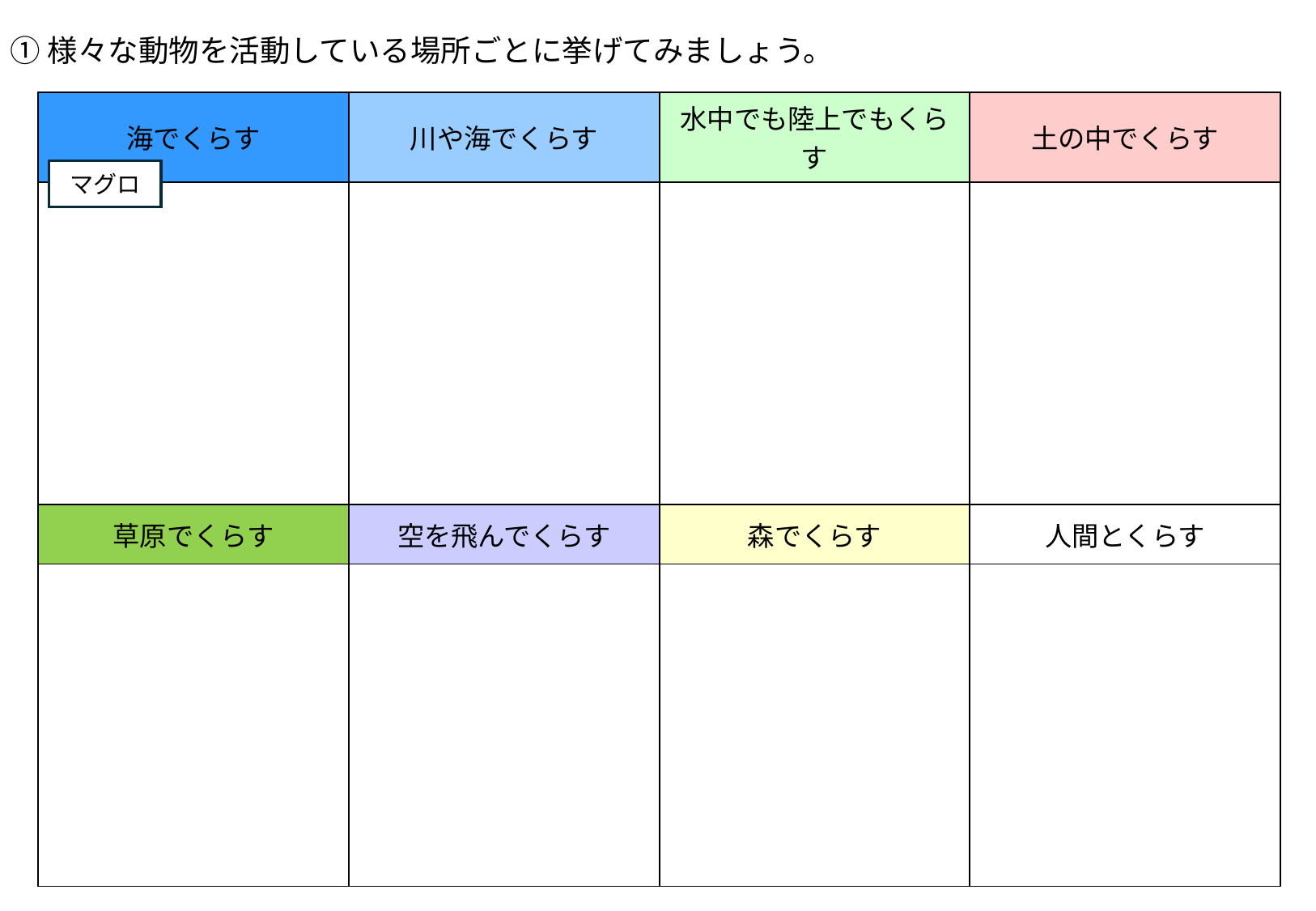

①様々な動物を活動している場所ごとに挙げてみましょう。
| 海でくらす | 川や海でくらす | 水中でも陸上でもくらす | 土の中でくらす |
| --- | --- | --- | --- |
|  |  |  |  |
| 草原でくらす | 空を飛んでくらす | 森でくらす | 人間とくらす |
|  |  |  |  |
マグロ